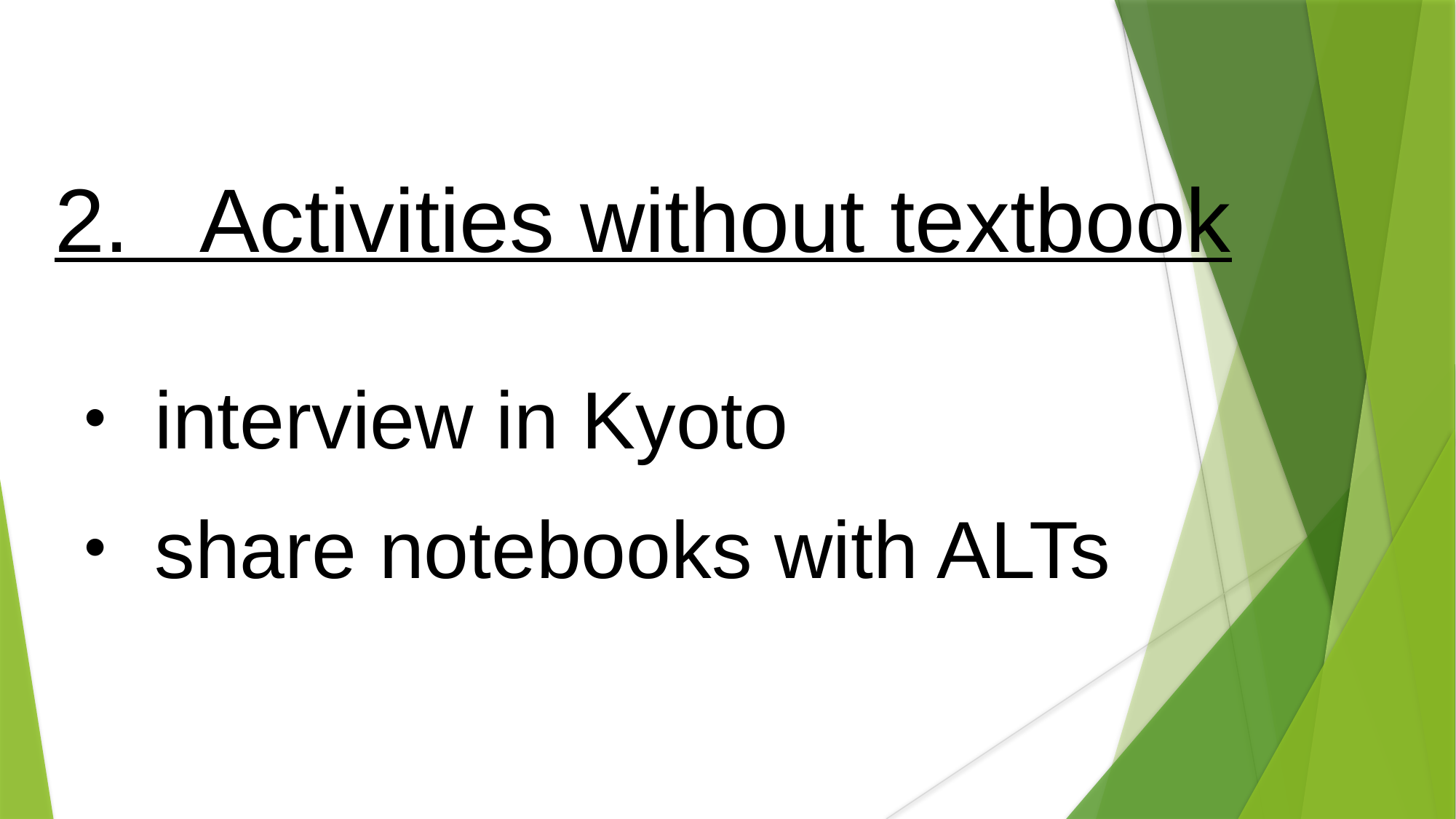

2.   Activities without textbook
・interview in Kyoto
・share notebooks with ALTs